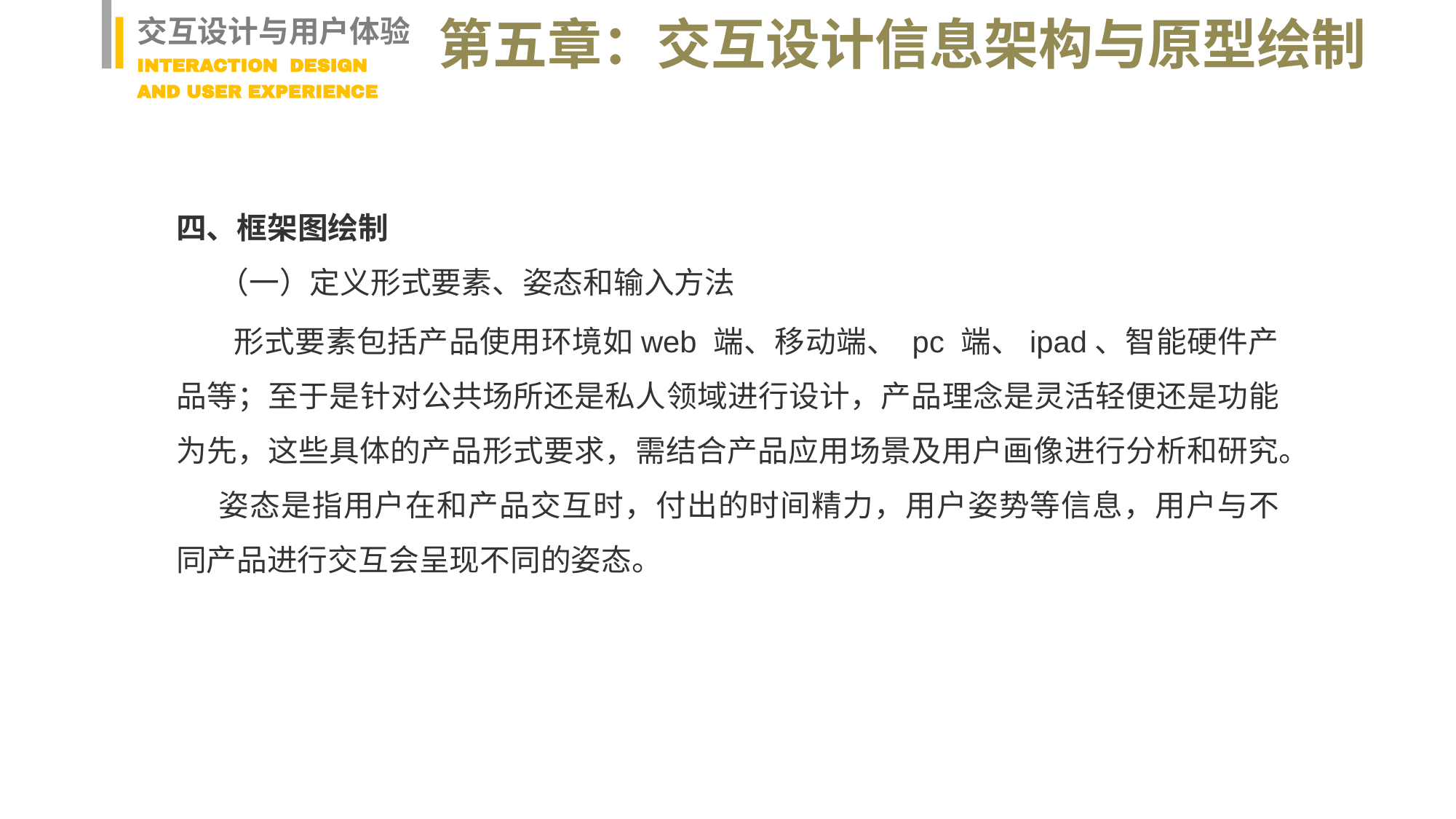

交互设计与用户体验
INTERACTION  DESIGN
AND USER EXPERIENCE
第五章：交互设计信息架构与原型绘制

四、框架图绘制
（一）定义形式要素、姿态和输入方法
       形式要素包括产品使用环境如web 端、移动端、 pc 端、ipad、智能硬件产品等；至于是针对公共场所还是私人领域进行设计，产品理念是灵活轻便还是功能为先，这些具体的产品形式要求，需结合产品应用场景及用户画像进行分析和研究。
姿态是指用户在和产品交互时，付出的时间精力，用户姿势等信息，用户与不同产品进行交互会呈现不同的姿态。